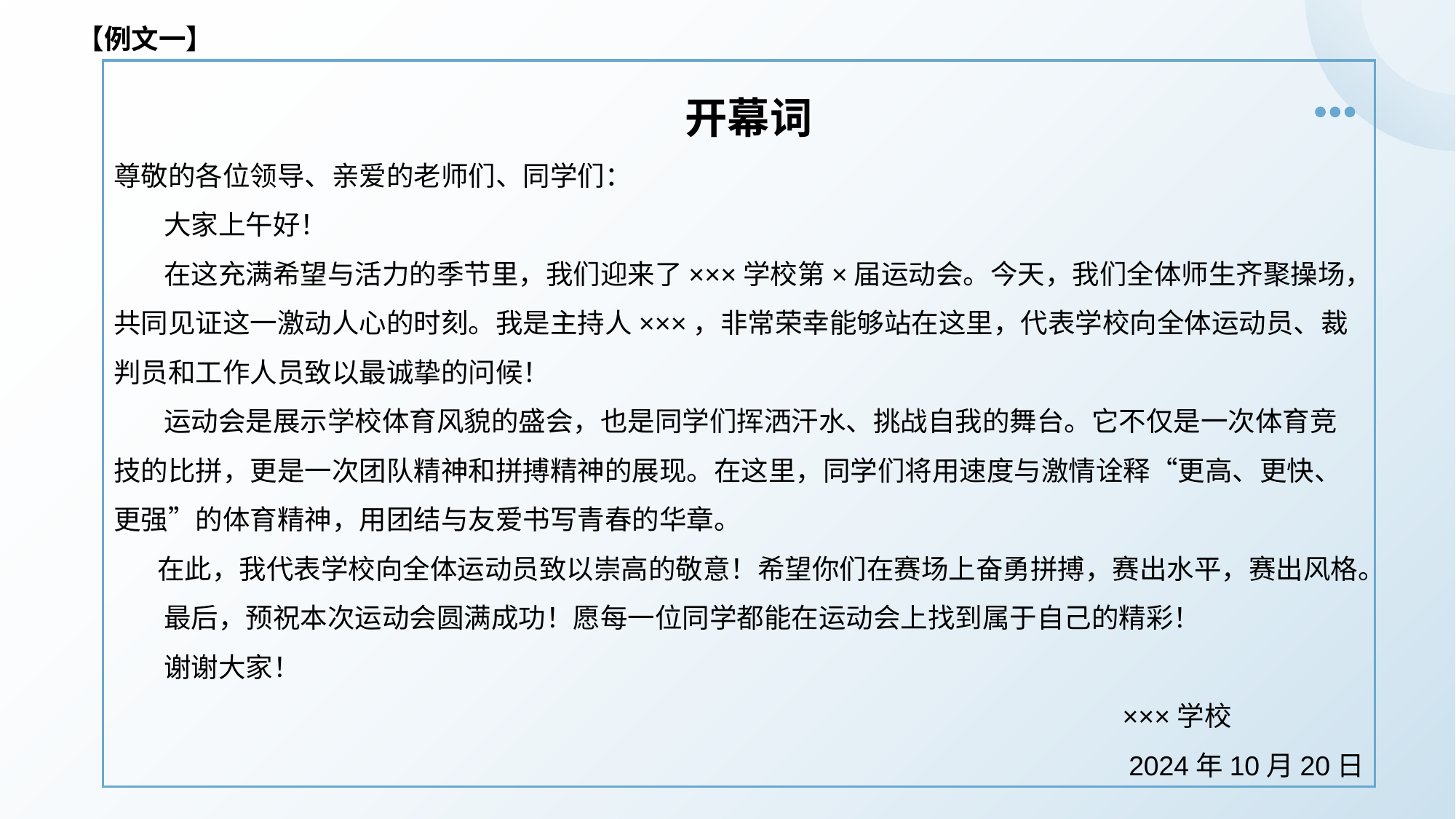

【例文一】
 开幕词
尊敬的各位领导、亲爱的老师们、同学们：
       大家上午好！
       在这充满希望与活力的季节里，我们迎来了×××学校第×届运动会。今天，我们全体师生齐聚操场，共同见证这一激动人心的时刻。我是主持人×××，非常荣幸能够站在这里，代表学校向全体运动员、裁判员和工作人员致以最诚挚的问候！
       运动会是展示学校体育风貌的盛会，也是同学们挥洒汗水、挑战自我的舞台。它不仅是一次体育竞技的比拼，更是一次团队精神和拼搏精神的展现。在这里，同学们将用速度与激情诠释“更高、更快、更强”的体育精神，用团结与友爱书写青春的华章。
      在此，我代表学校向全体运动员致以崇高的敬意！希望你们在赛场上奋勇拼搏，赛出水平，赛出风格。
       最后，预祝本次运动会圆满成功！愿每一位同学都能在运动会上找到属于自己的精彩！
       谢谢大家！
                                                                                                                                    ×××学校
2024年10月20日